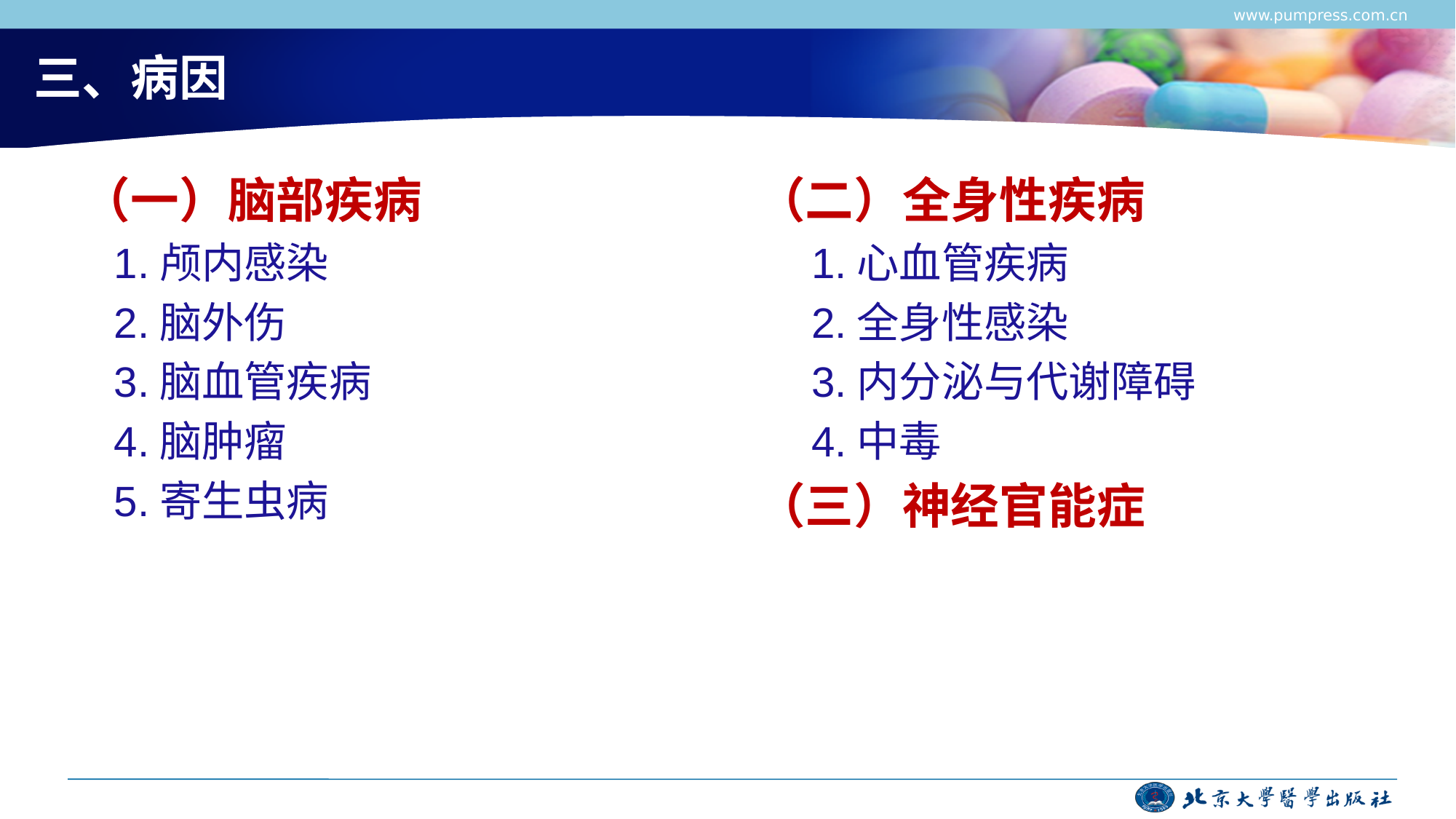

www.pumpress.com.cn
# 三、病因
 （一）脑部疾病
1.颅内感染
2.脑外伤
3.脑血管疾病
4.脑肿瘤
5.寄生虫病
（二）全身性疾病
1.心血管疾病
2.全身性感染
3.内分泌与代谢障碍
4.中毒
（三）神经官能症